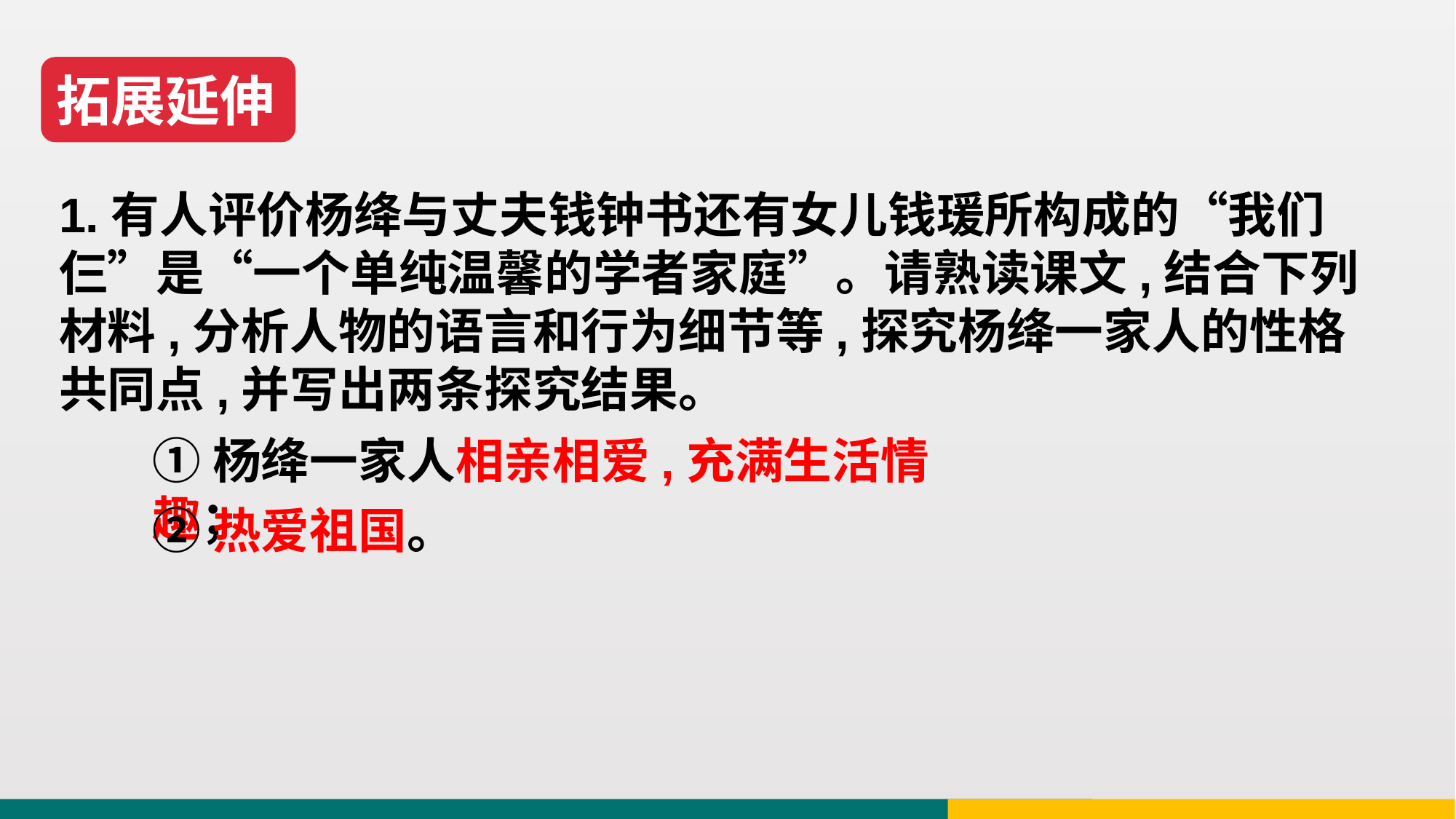

拓展延伸
1.有人评价杨绛与丈夫钱钟书还有女儿钱瑗所构成的“我们仨”是“一个单纯温馨的学者家庭”。请熟读课文,结合下列材料,分析人物的语言和行为细节等,探究杨绛一家人的性格共同点,并写出两条探究结果。
①杨绛一家人相亲相爱,充满生活情趣；
②热爱祖国。